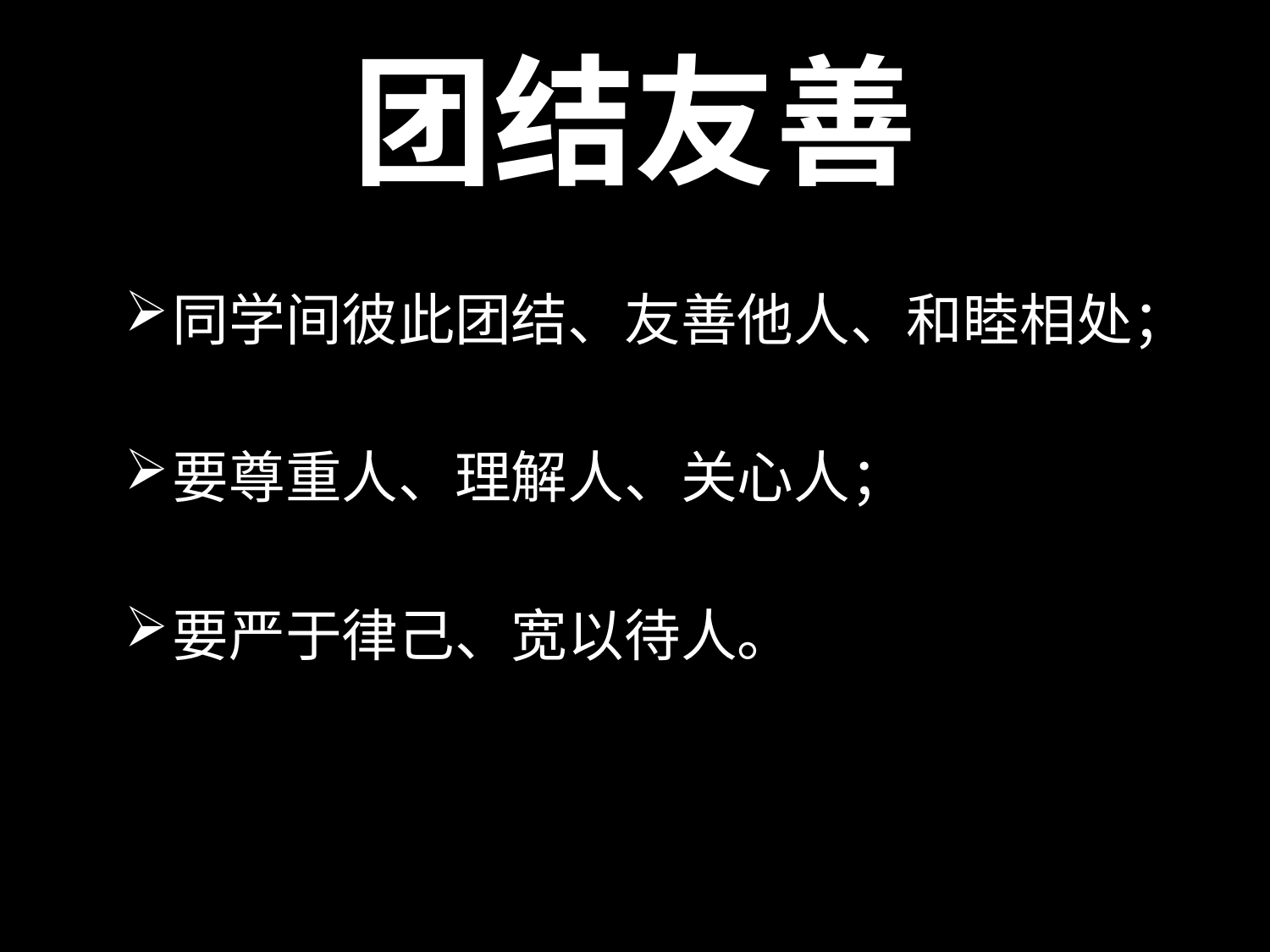

# 团结友善
同学间彼此团结、友善他人、和睦相处；

要尊重人、理解人、关心人；

要严于律己、宽以待人。